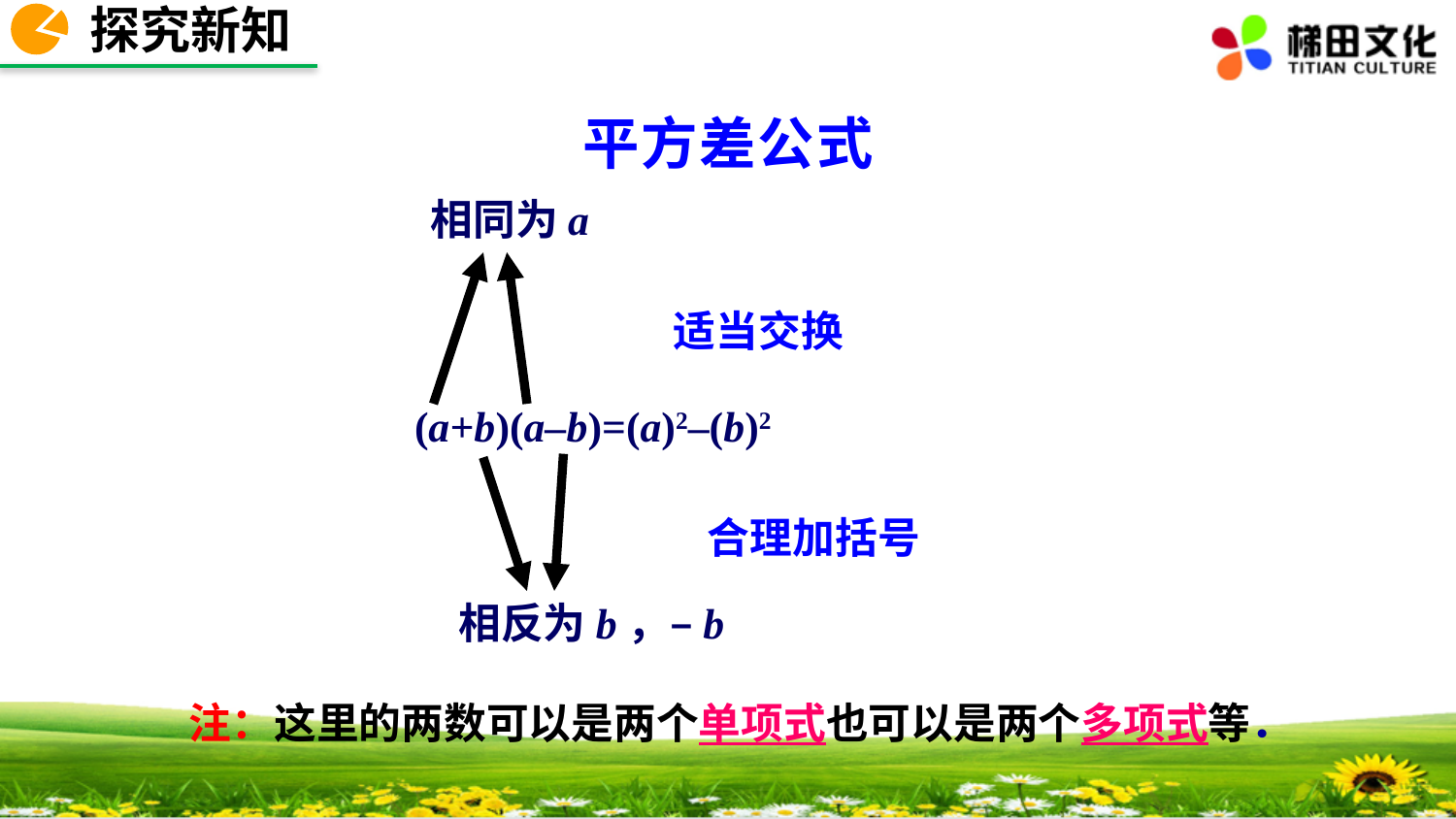

探究新知

平方差公式
    相同为a

适当交换
      (a+b)(a–b)=(a)2–(b)2

相反为b，–b
合理加括号
注：这里的两数可以是两个单项式也可以是两个多项式等．